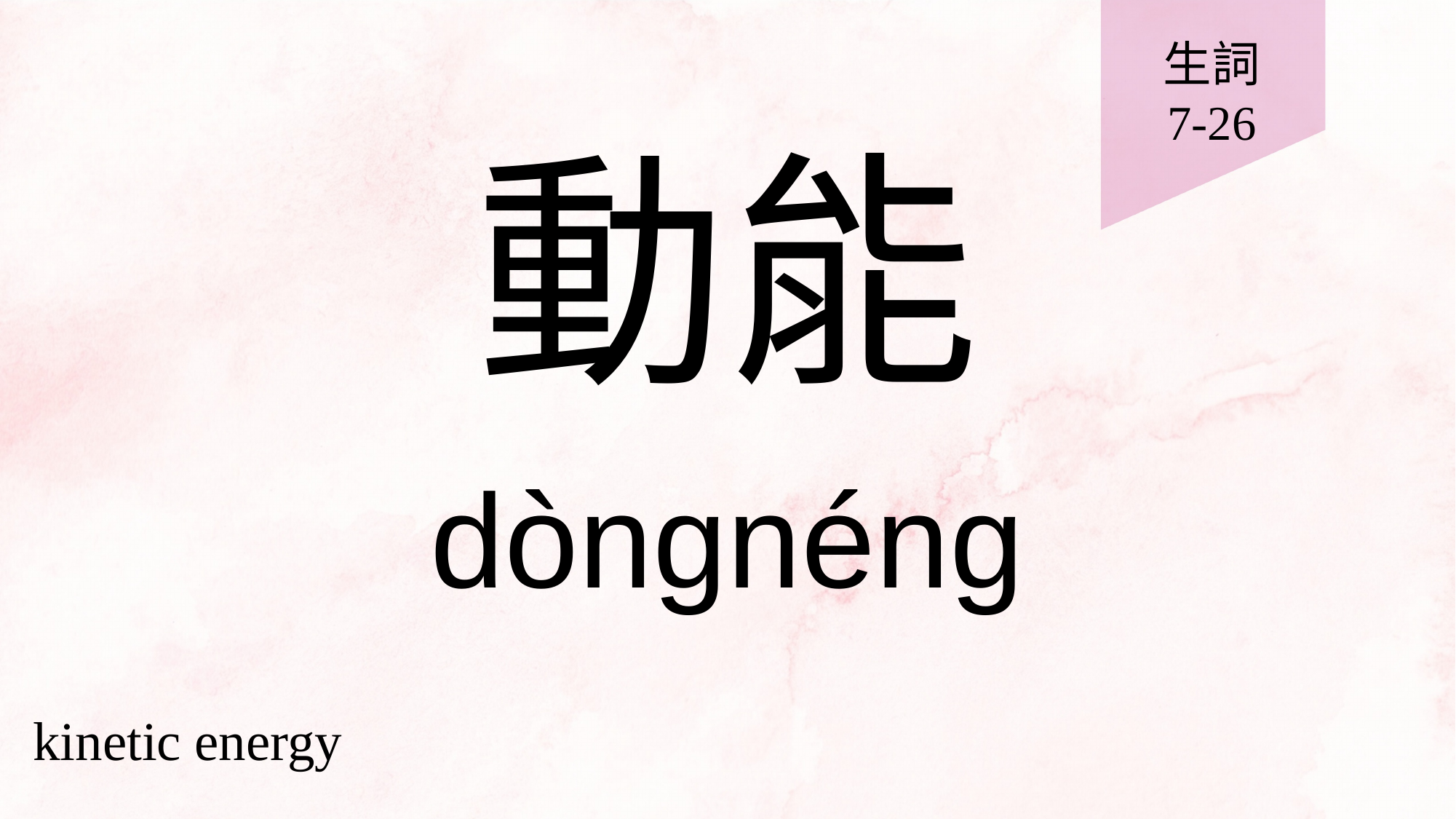

生詞
7-26
# 動能
dòngnéng
kinetic energy